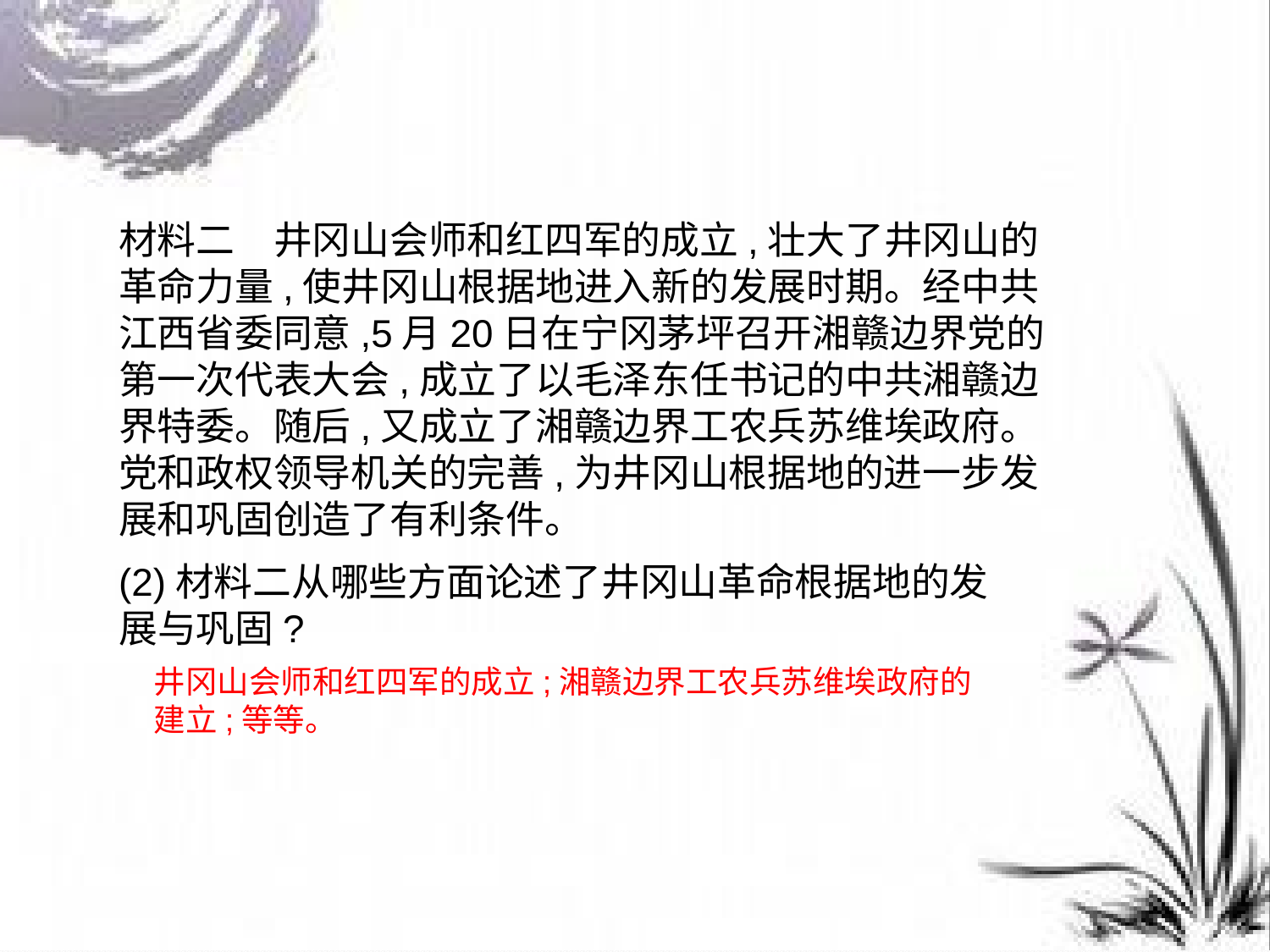

材料二　井冈山会师和红四军的成立,壮大了井冈山的革命力量,使井冈山根据地进入新的发展时期。经中共江西省委同意,5月20日在宁冈茅坪召开湘赣边界党的第一次代表大会,成立了以毛泽东任书记的中共湘赣边界特委。随后,又成立了湘赣边界工农兵苏维埃政府。党和政权领导机关的完善,为井冈山根据地的进一步发展和巩固创造了有利条件。
(2)材料二从哪些方面论述了井冈山革命根据地的发展与巩固?

井冈山会师和红四军的成立;湘赣边界工农兵苏维埃政府的建立;等等。